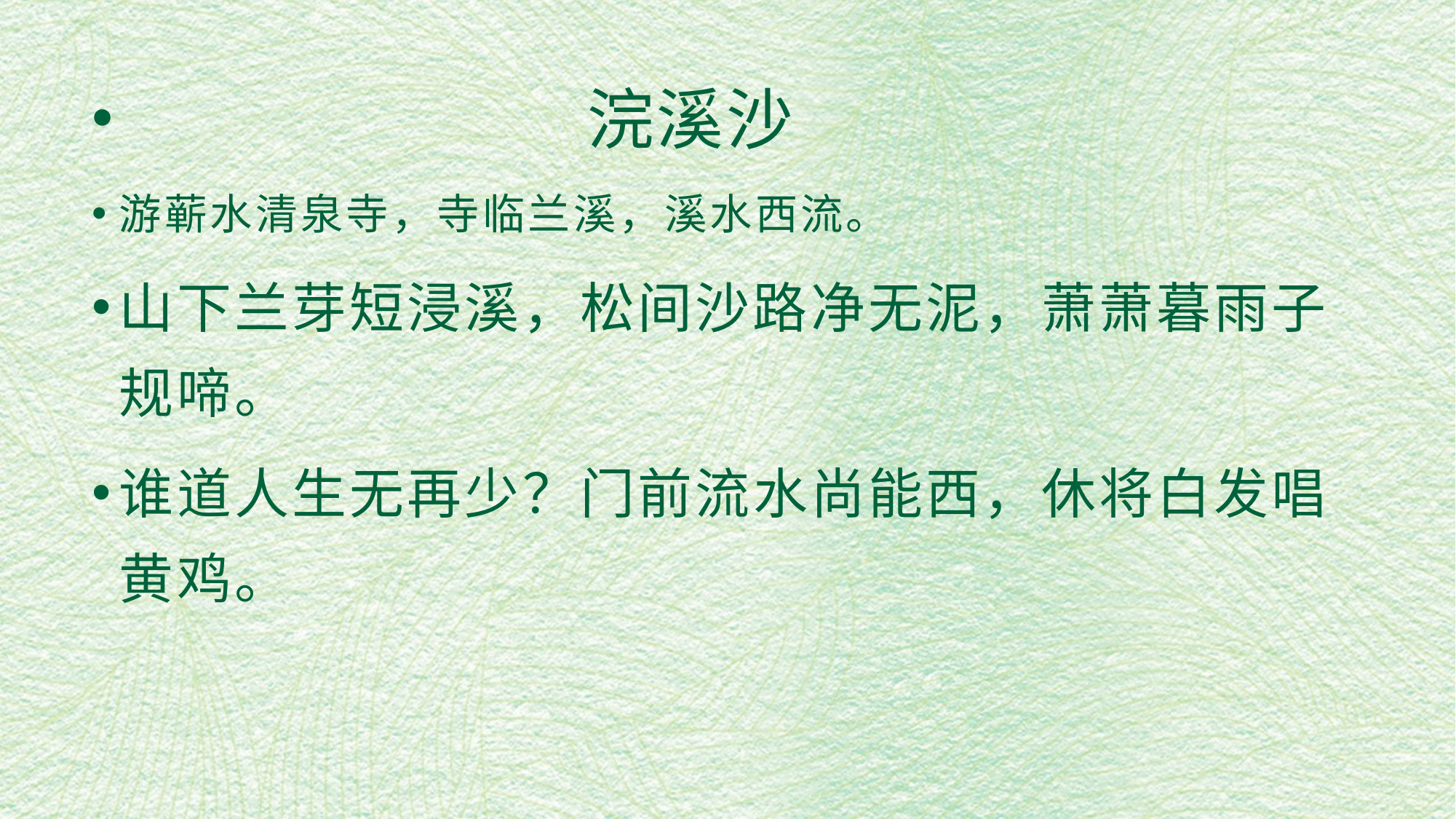

浣溪沙
游蕲水清泉寺，寺临兰溪，溪水西流。
山下兰芽短浸溪，松间沙路净无泥，萧萧暮雨子规啼。
谁道人生无再少？门前流水尚能西，休将白发唱黄鸡。
#